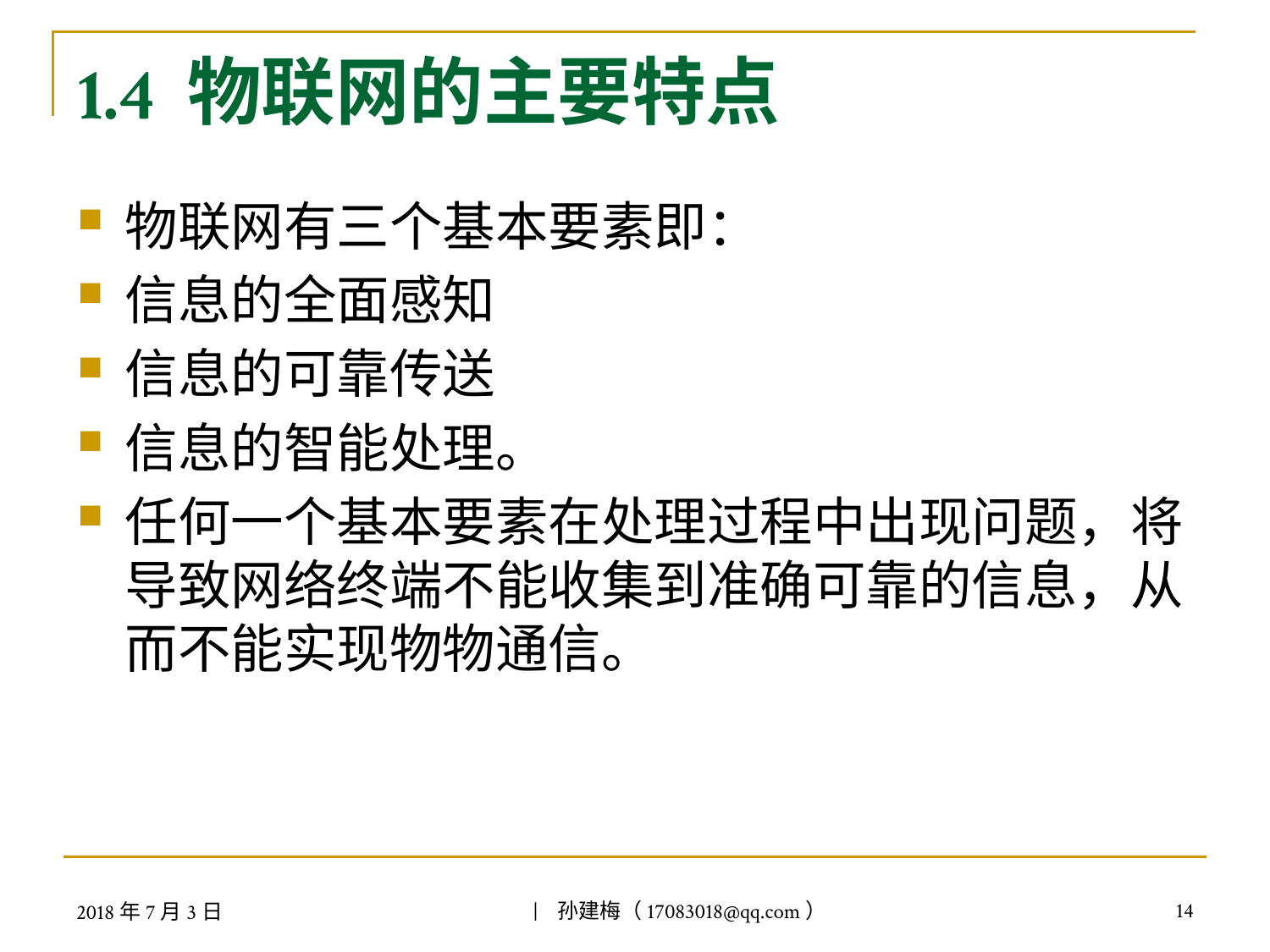

# 1.4 物联网的主要特点
物联网有三个基本要素即：
信息的全面感知
信息的可靠传送
信息的智能处理。
任何一个基本要素在处理过程中出现问题，将导致网络终端不能收集到准确可靠的信息，从而不能实现物物通信。
|   孙建梅（17083018@qq.com）
2018年7月3日
14